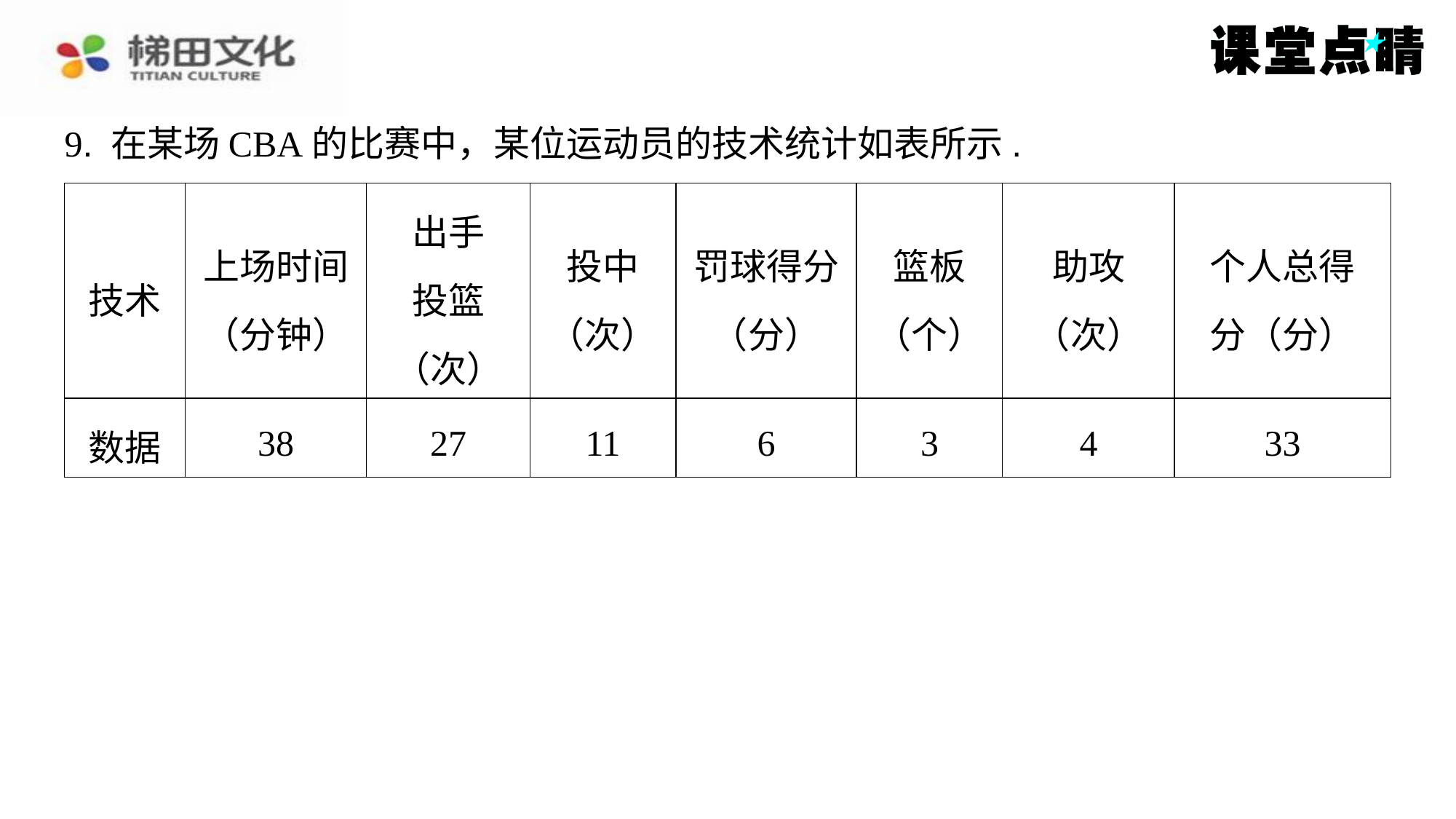

9. 在某场CBA的比赛中，某位运动员的技术统计如表所示.
| 技术 | 上场时间 （分钟） | 出手 投篮（次） | 投中 （次） | 罚球得分 （分） | 篮板 （个） | 助攻 （次） | 个人总得 分（分） |
| --- | --- | --- | --- | --- | --- | --- | --- |
| 数据 | 38 | 27 | 11 | 6 | 3 | 4 | 33 |